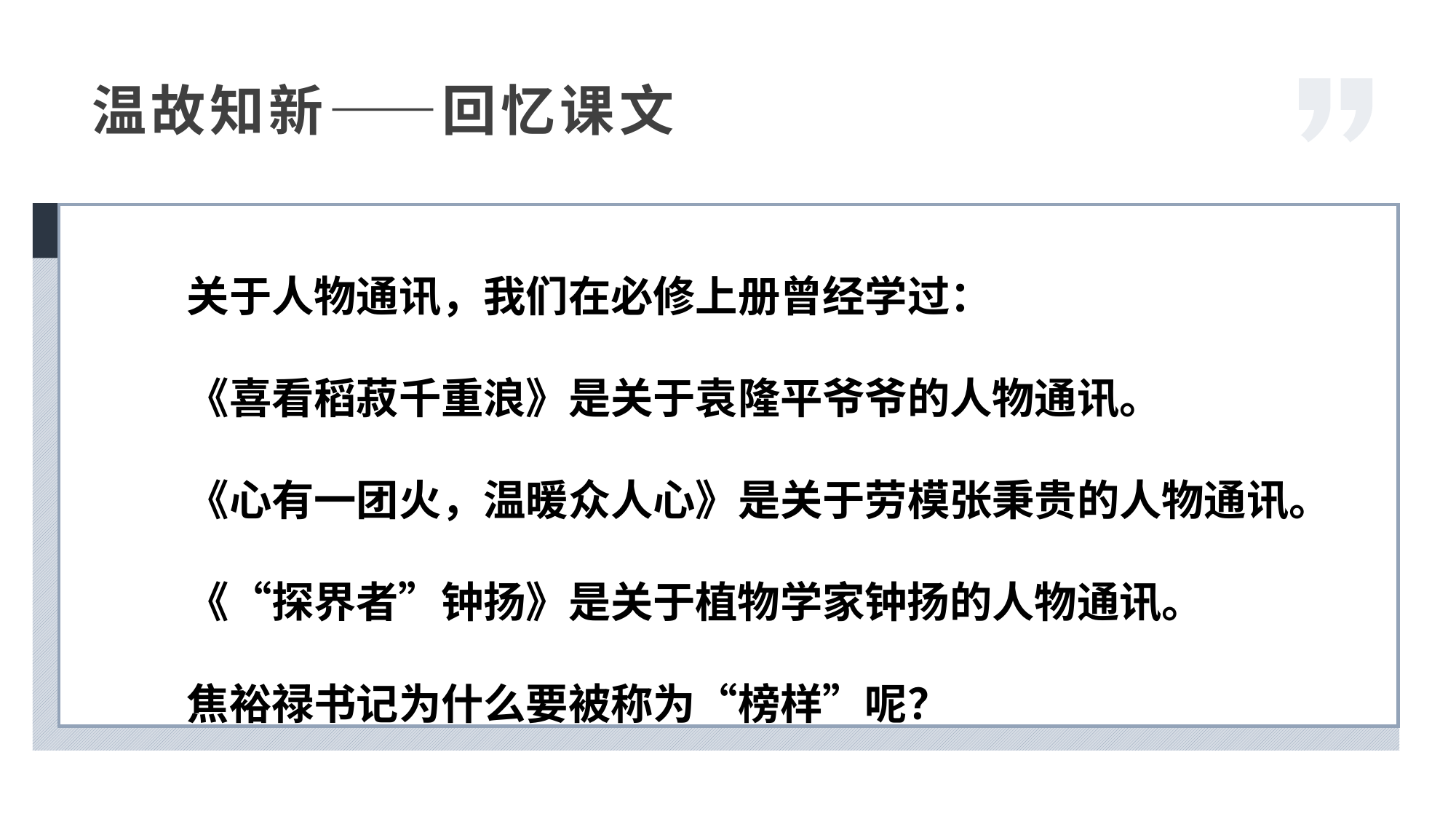

温故知新——回忆课文

关于人物通讯，我们在必修上册曾经学过：
《喜看稻菽千重浪》是关于袁隆平爷爷的人物通讯。
《心有一团火，温暖众人心》是关于劳模张秉贵的人物通讯。
《“探界者”钟扬》是关于植物学家钟扬的人物通讯。
焦裕禄书记为什么要被称为“榜样”呢？